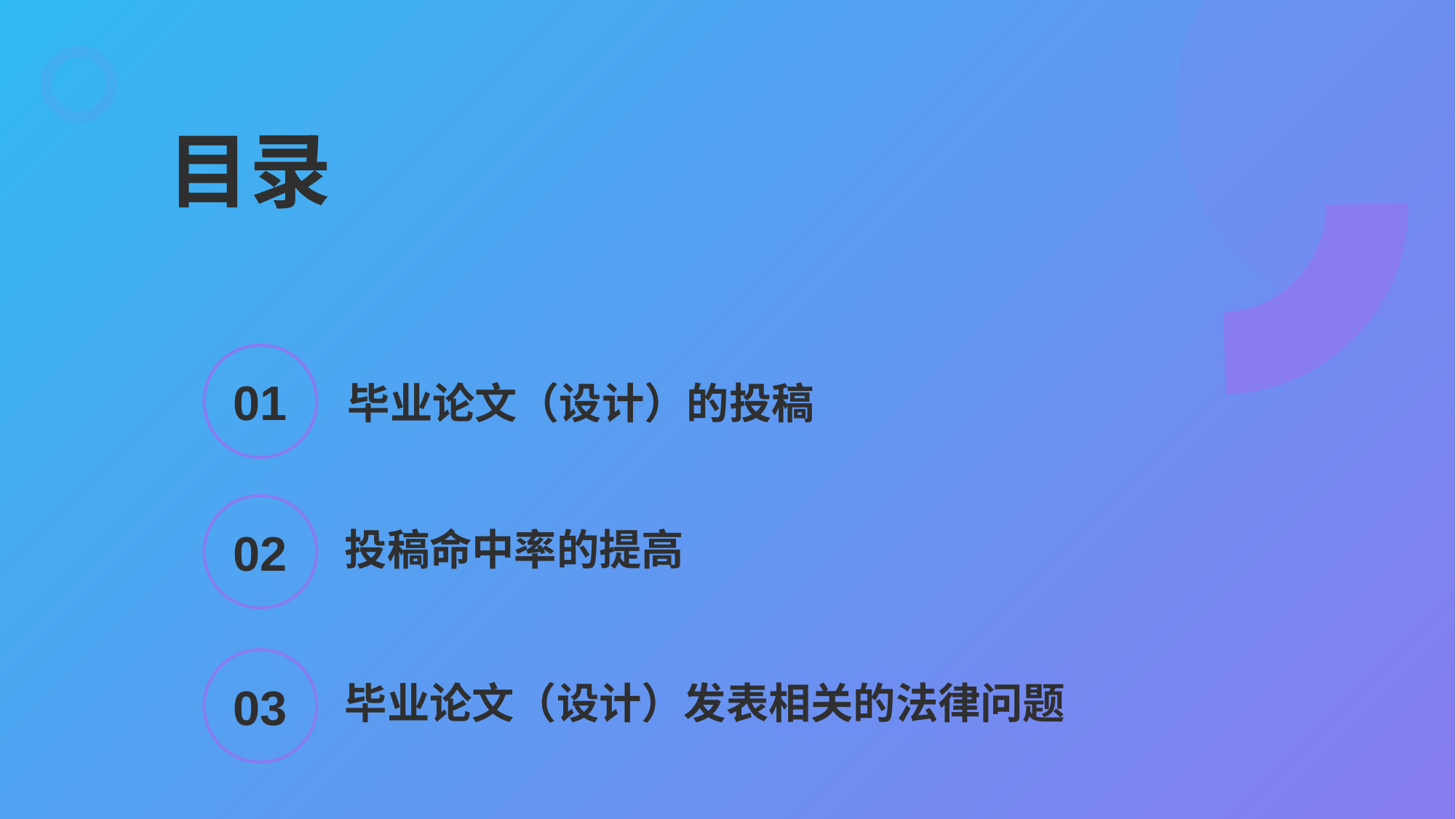

目录
01
　毕业论文（设计）的投稿
02
投稿命中率的提高
03
毕业论文（设计）发表相关的法律问题